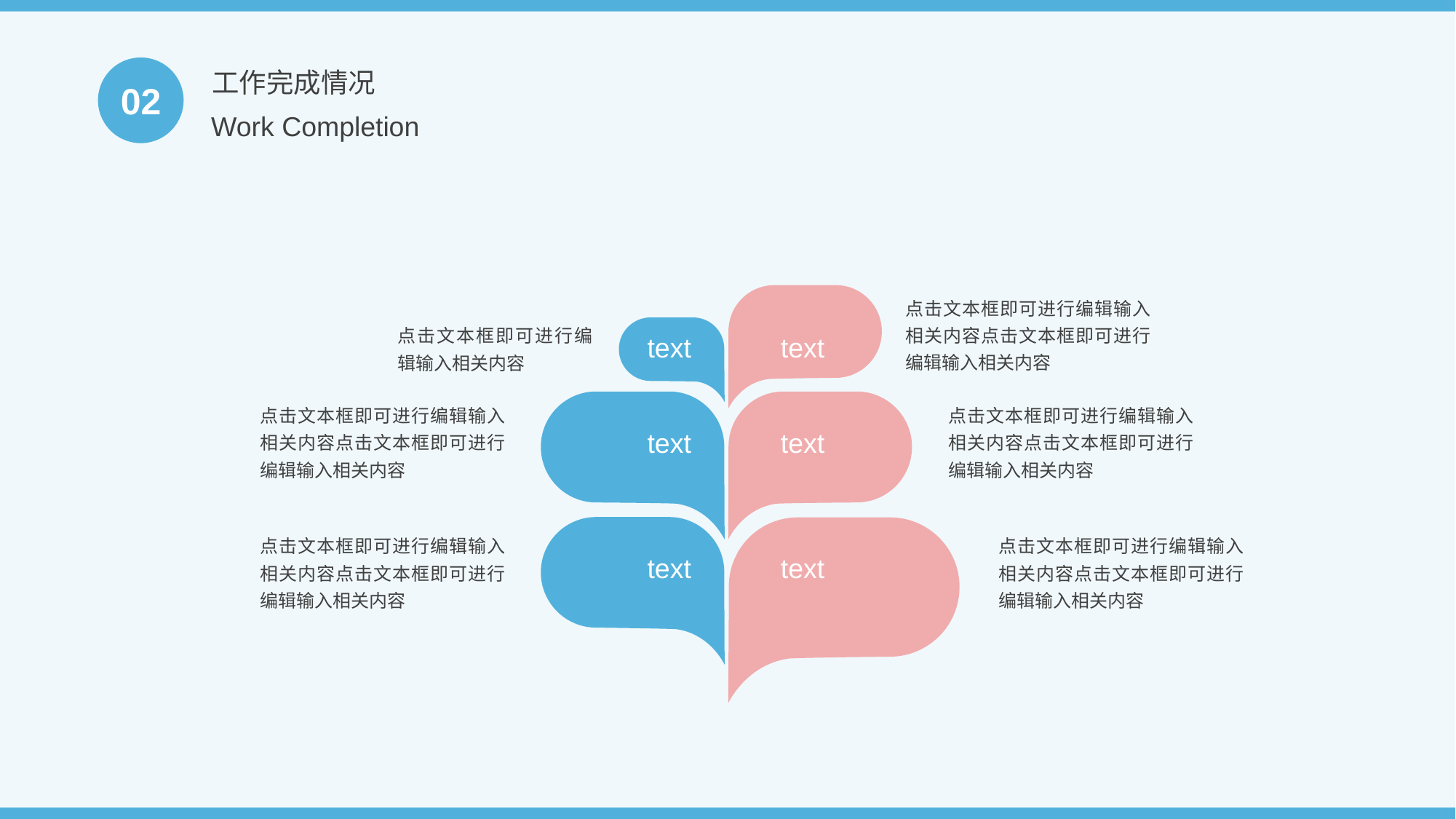

工作完成情况

02
Work Completion

点击文本框即可进行编辑输入相关内容点击文本框即可进行编辑输入相关内容
点击文本框即可进行编辑输入相关内容

text
text

点击文本框即可进行编辑输入相关内容点击文本框即可进行编辑输入相关内容
点击文本框即可进行编辑输入相关内容点击文本框即可进行编辑输入相关内容
text
text

点击文本框即可进行编辑输入相关内容点击文本框即可进行编辑输入相关内容
点击文本框即可进行编辑输入相关内容点击文本框即可进行编辑输入相关内容
text
text